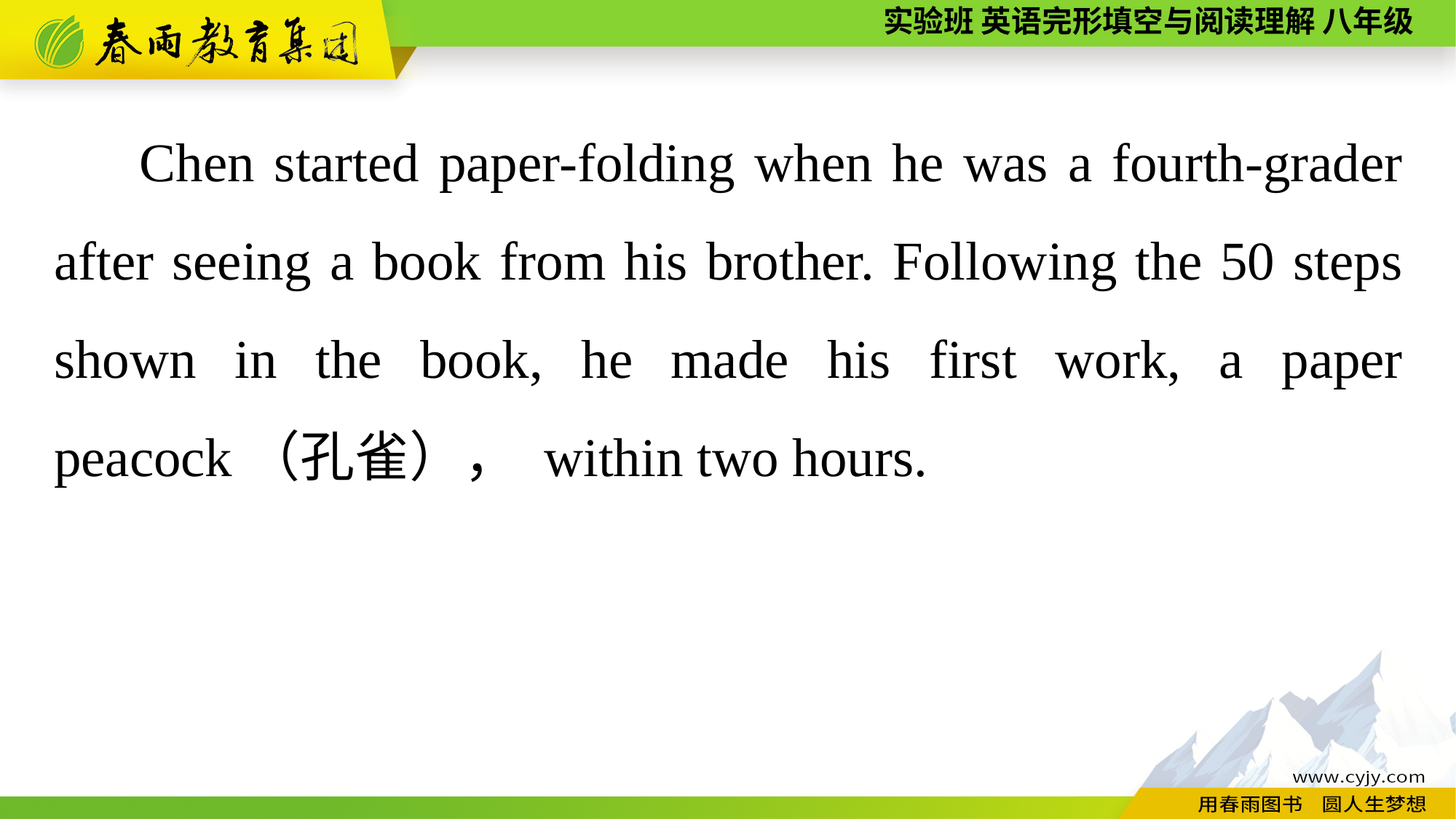

Chen started paper-folding when he was a fourth-grader after seeing a book from his brother. Following the 50 steps shown in the book, he made his first work, a paper peacock（孔雀）， within two hours.